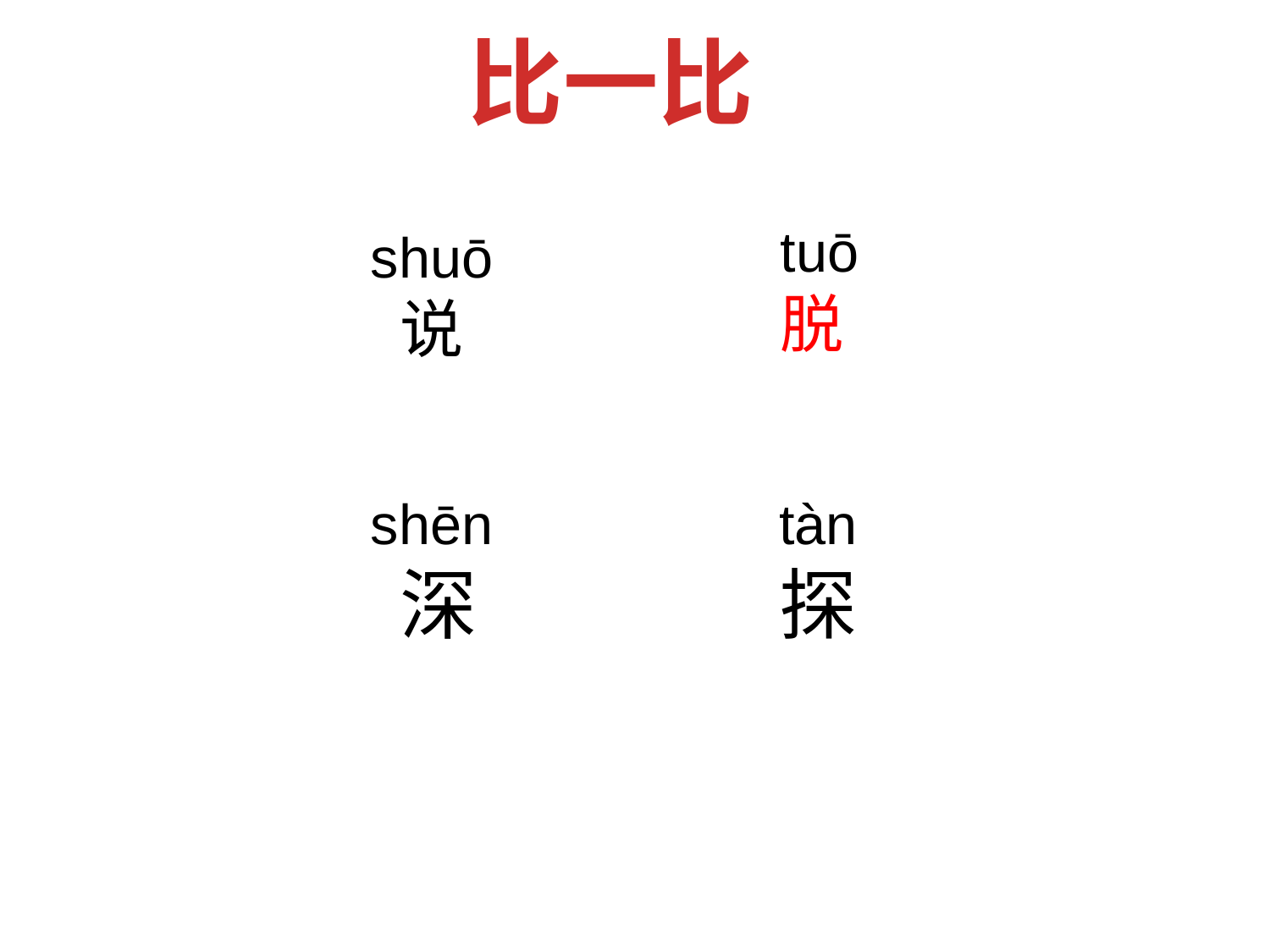

比一比
tuō
脱
shuō
 说
shēn
 深
tàn
探